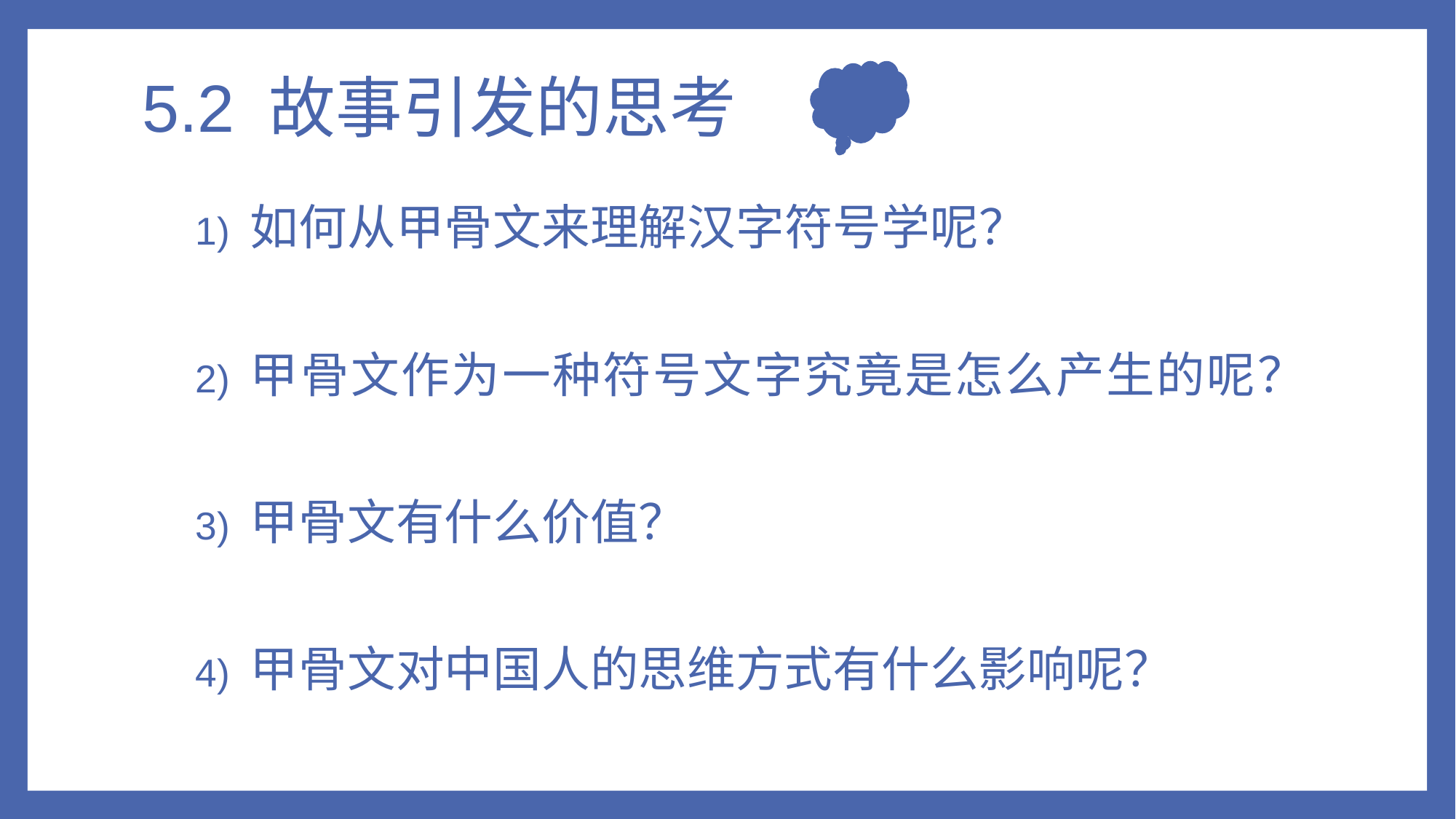

# 5.2 故事引发的思考

如何从甲骨文来理解汉字符号学呢？

甲骨文作为一种符号文字究竟是怎么产生的呢？

甲骨文有什么价值？

甲骨文对中国人的思维方式有什么影响呢？